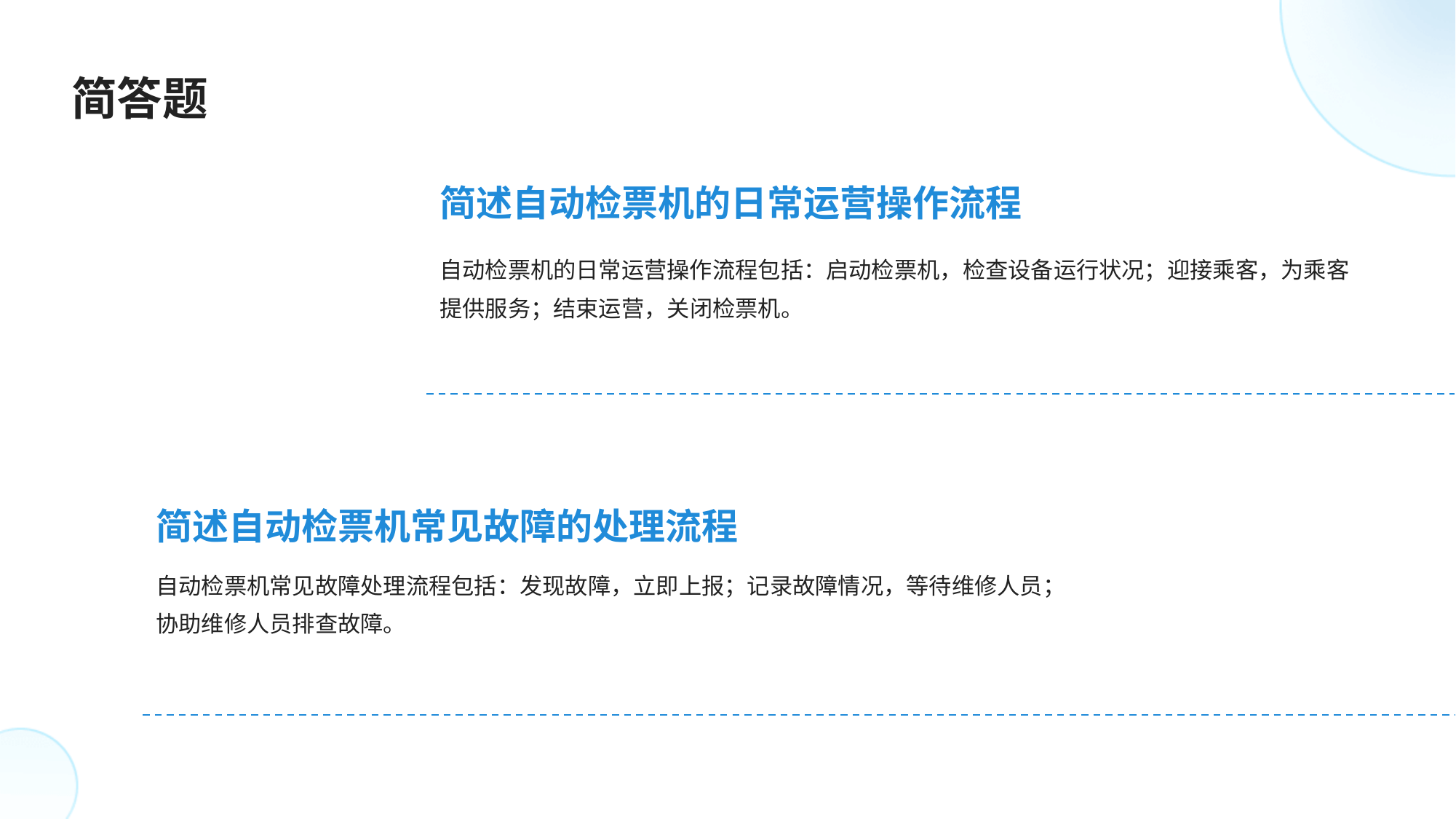

简答题
简述自动检票机的日常运营操作流程
自动检票机的日常运营操作流程包括：启动检票机，检查设备运行状况；迎接乘客，为乘客提供服务；结束运营，关闭检票机。
简述自动检票机常见故障的处理流程
自动检票机常见故障处理流程包括：发现故障，立即上报；记录故障情况，等待维修人员；协助维修人员排查故障。